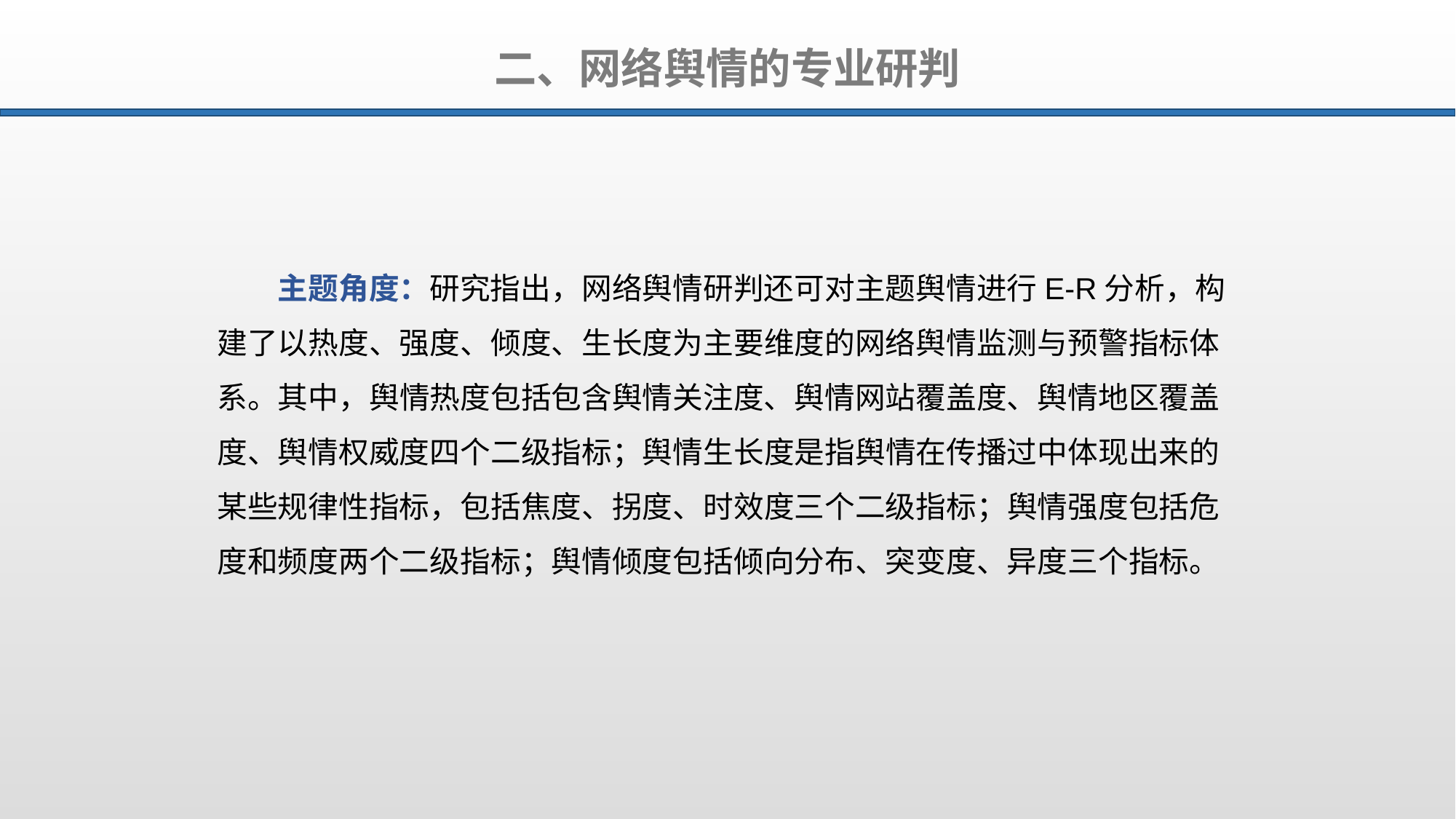

二、网络舆情的专业研判

主题角度：研究指出，网络舆情研判还可对主题舆情进行E-R分析，构建了以热度、强度、倾度、生长度为主要维度的网络舆情监测与预警指标体系。其中，舆情热度包括包含舆情关注度、舆情网站覆盖度、舆情地区覆盖度、舆情权威度四个二级指标；舆情生长度是指舆情在传播过中体现出来的某些规律性指标，包括焦度、拐度、时效度三个二级指标；舆情强度包括危度和频度两个二级指标；舆情倾度包括倾向分布、突变度、异度三个指标。